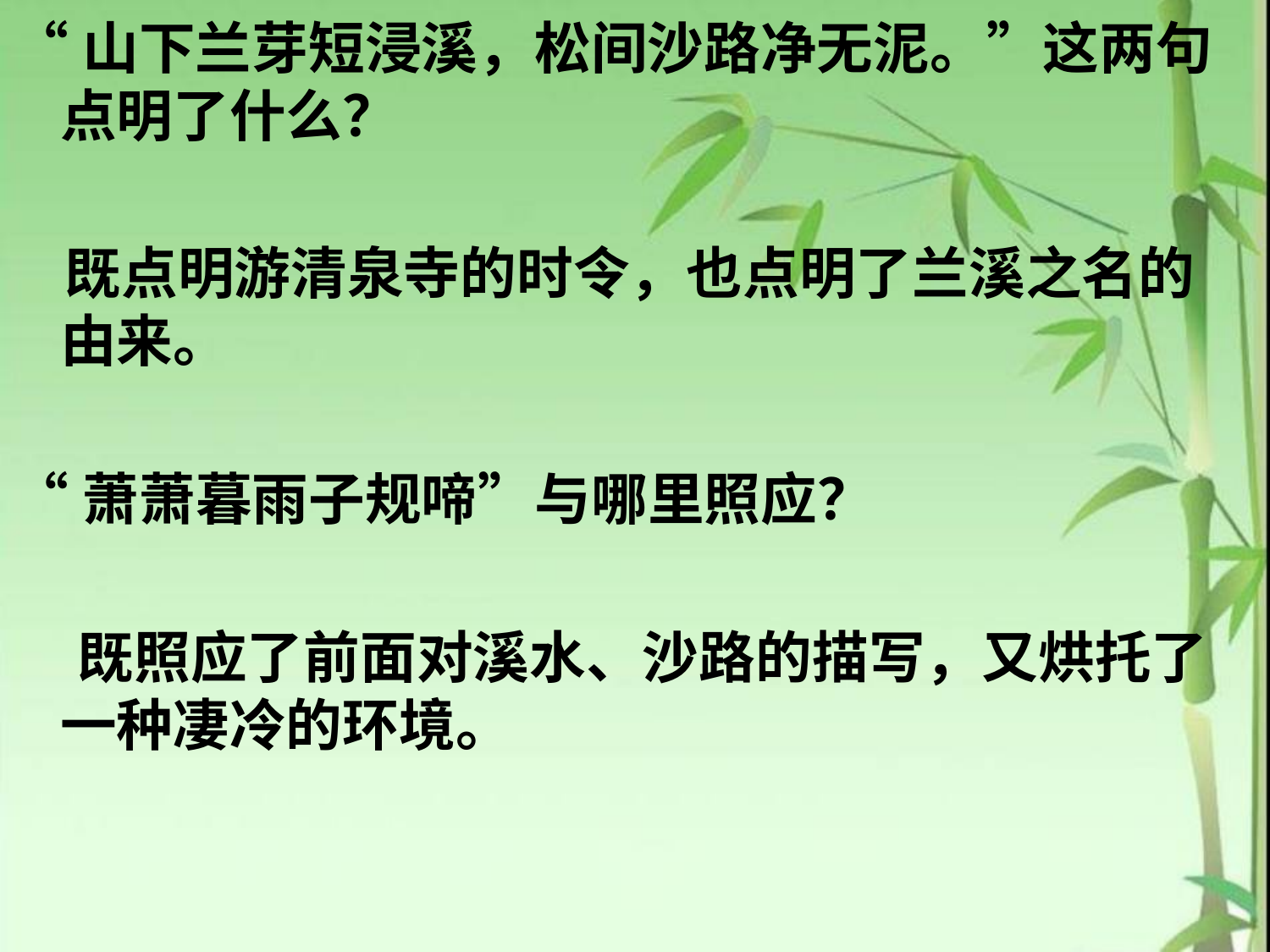

“山下兰芽短浸溪，松间沙路净无泥。”这两句点明了什么？

   既点明游清泉寺的时令，也点明了兰溪之名的由来。

“萧萧暮雨子规啼”与哪里照应？

    既照应了前面对溪水、沙路的描写，又烘托了一种凄冷的环境。